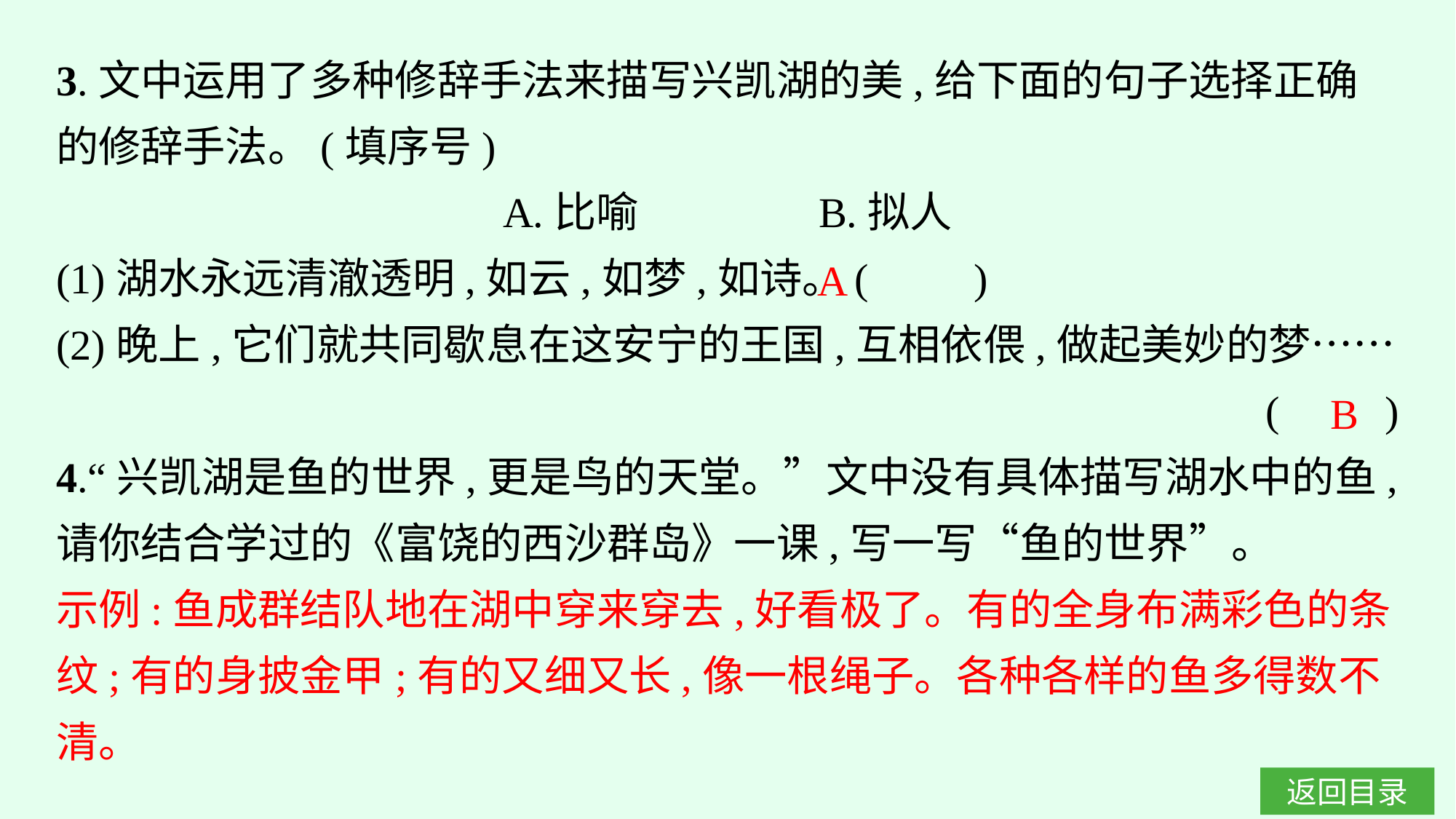

3.文中运用了多种修辞手法来描写兴凯湖的美,给下面的句子选择正确的修辞手法。(填序号)
A.比喻　　　　B.拟人
(1)湖水永远清澈透明,如云,如梦,如诗。(　　)
(2)晚上,它们就共同歇息在这安宁的王国,互相依偎,做起美妙的梦……
(　　)
4.“兴凯湖是鱼的世界,更是鸟的天堂。”文中没有具体描写湖水中的鱼,请你结合学过的《富饶的西沙群岛》一课,写一写“鱼的世界”。
示例:鱼成群结队地在湖中穿来穿去,好看极了。有的全身布满彩色的条纹;有的身披金甲;有的又细又长,像一根绳子。各种各样的鱼多得数不清。
A
B